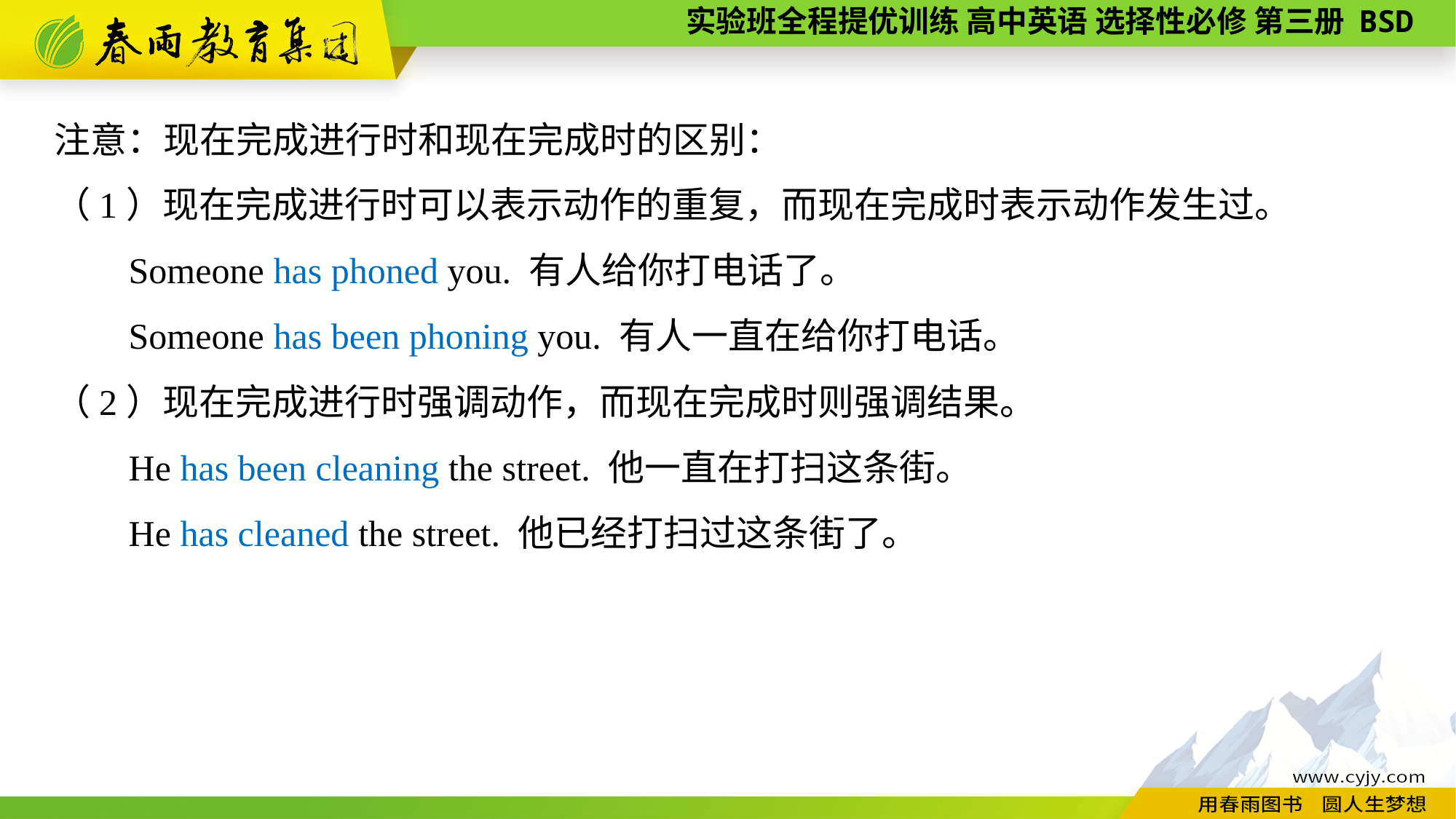

注意：现在完成进行时和现在完成时的区别：
（1）现在完成进行时可以表示动作的重复，而现在完成时表示动作发生过。
Someone has phoned you. 有人给你打电话了。
Someone has been phoning you. 有人一直在给你打电话。
（2）现在完成进行时强调动作，而现在完成时则强调结果。
He has been cleaning the street. 他一直在打扫这条街。
He has cleaned the street. 他已经打扫过这条街了。